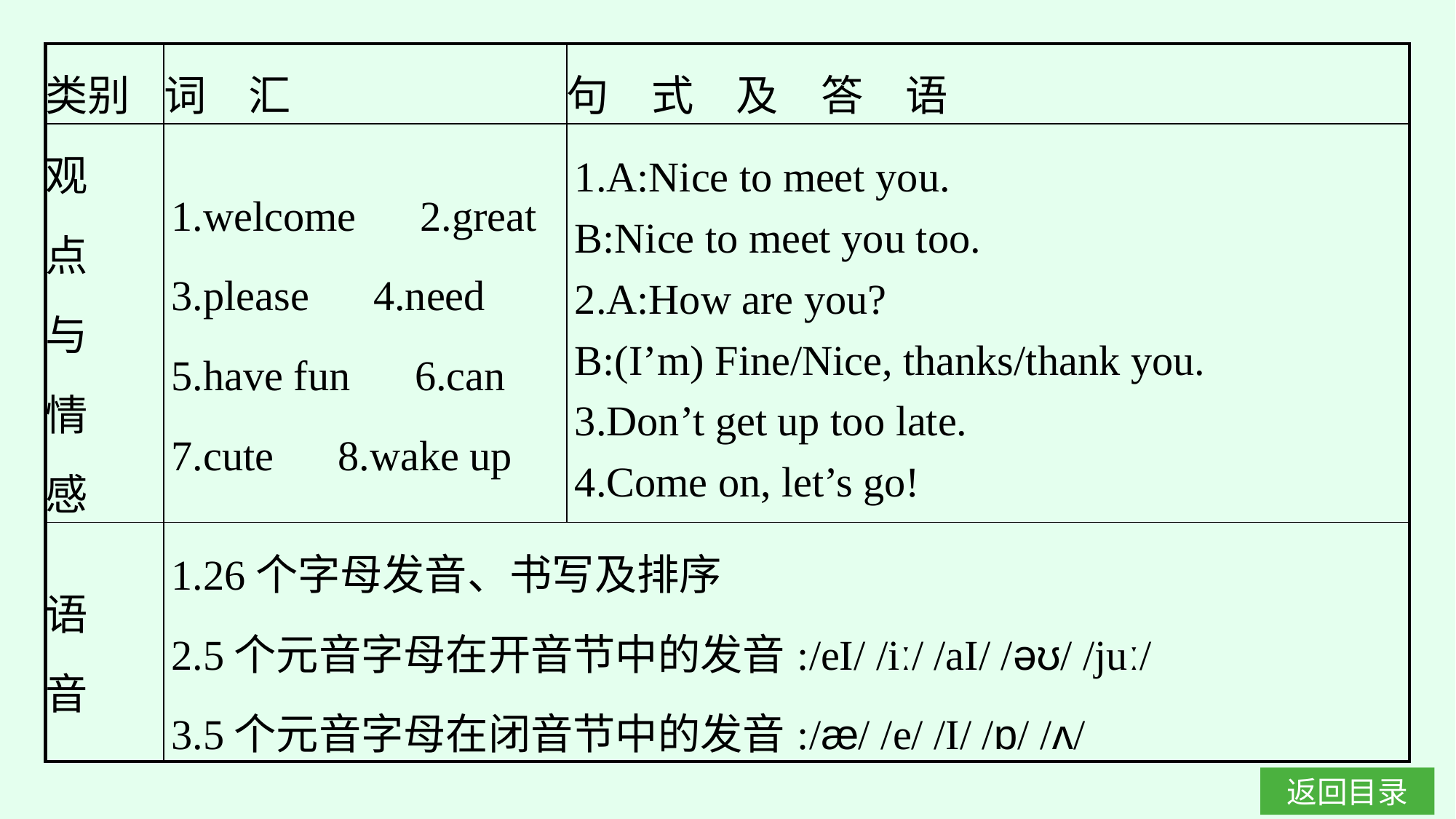

| 类别 | 词　汇 | 句　式　及　答　语 |
| --- | --- | --- |
| 观 点 与 情 感 | 1.welcome　2.great 3.please　4.need 5.have fun　6.can 7.cute　8.wake up | 1.A:Nice to meet you. B:Nice to meet you too. 2.A:How are you? B:(I’m) Fine/Nice, thanks/thank you. 3.Don’t get up too late. 4.Come on, let’s go! |
| 语 音 | 1.26个字母发音、书写及排序 2.5个元音字母在开音节中的发音:/eI/ /iː/ /aI/ /əʊ/ /juː/ 3.5个元音字母在闭音节中的发音:/æ/ /e/ /I/ /ɒ/ /ʌ/ |  |